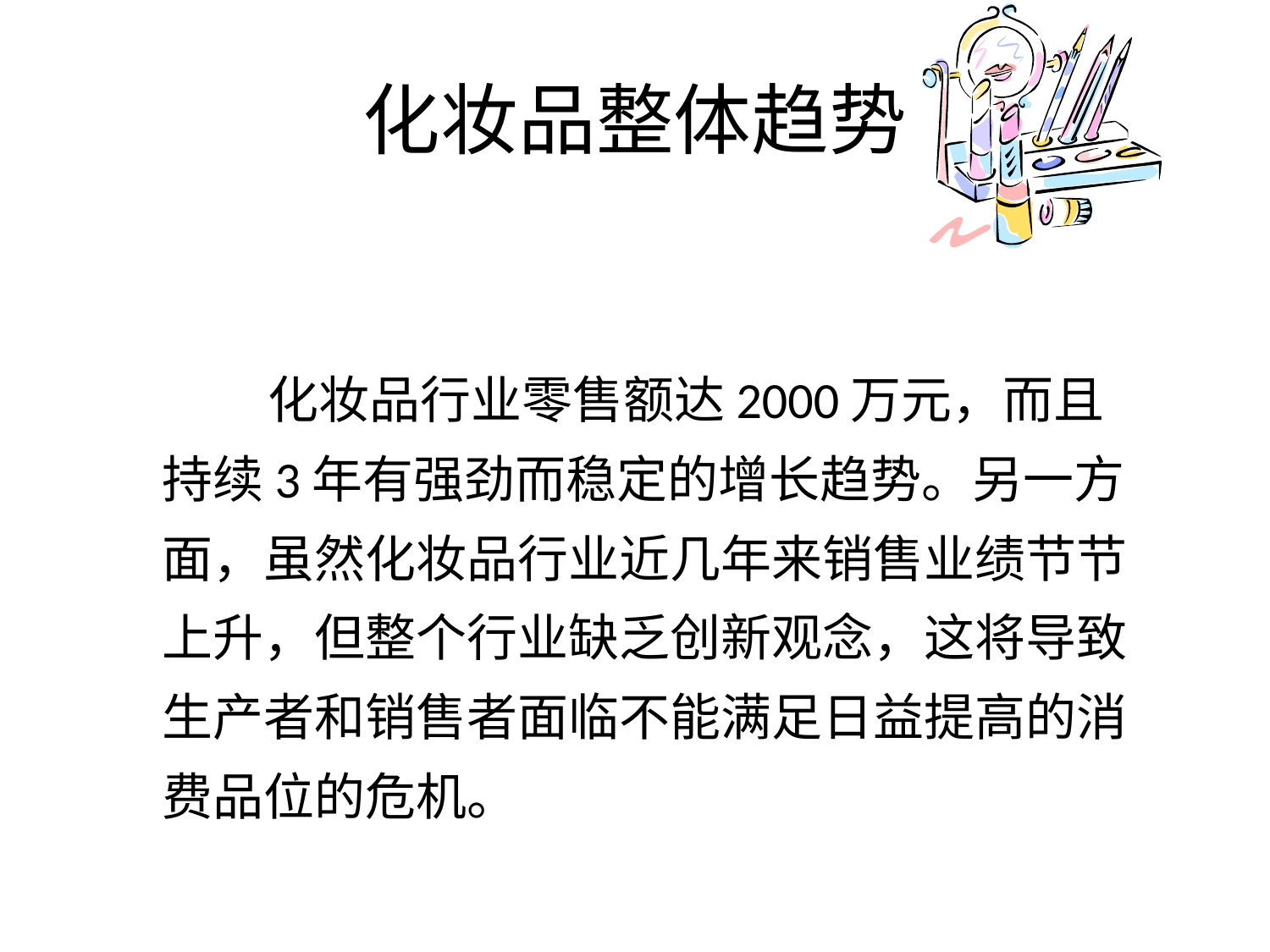

# 化妆品整体趋势
化妆品行业零售额达2000万元，而且持续3年有强劲而稳定的增长趋势。另一方面，虽然化妆品行业近几年来销售业绩节节上升，但整个行业缺乏创新观念，这将导致生产者和销售者面临不能满足日益提高的消费品位的危机。